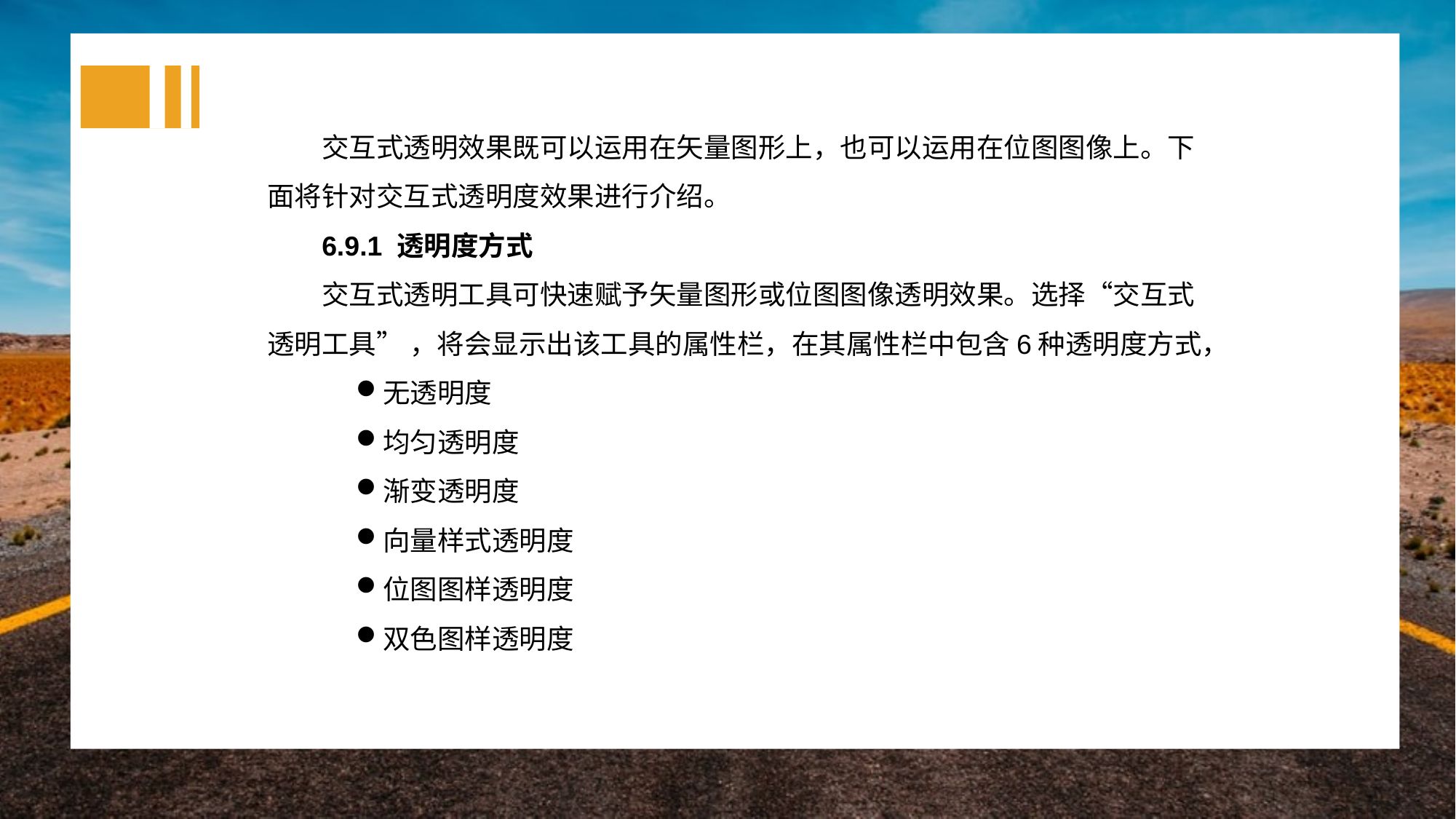

交互式透明效果既可以运用在矢量图形上，也可以运用在位图图像上。下面将针对交互式透明度效果进行介绍。
6.9.1 透明度方式
交互式透明工具可快速赋予矢量图形或位图图像透明效果。选择“交互式透明工具” ，将会显示出该工具的属性栏，在其属性栏中包含6种透明度方式，
无透明度
均匀透明度
渐变透明度
向量样式透明度
位图图样透明度
双色图样透明度